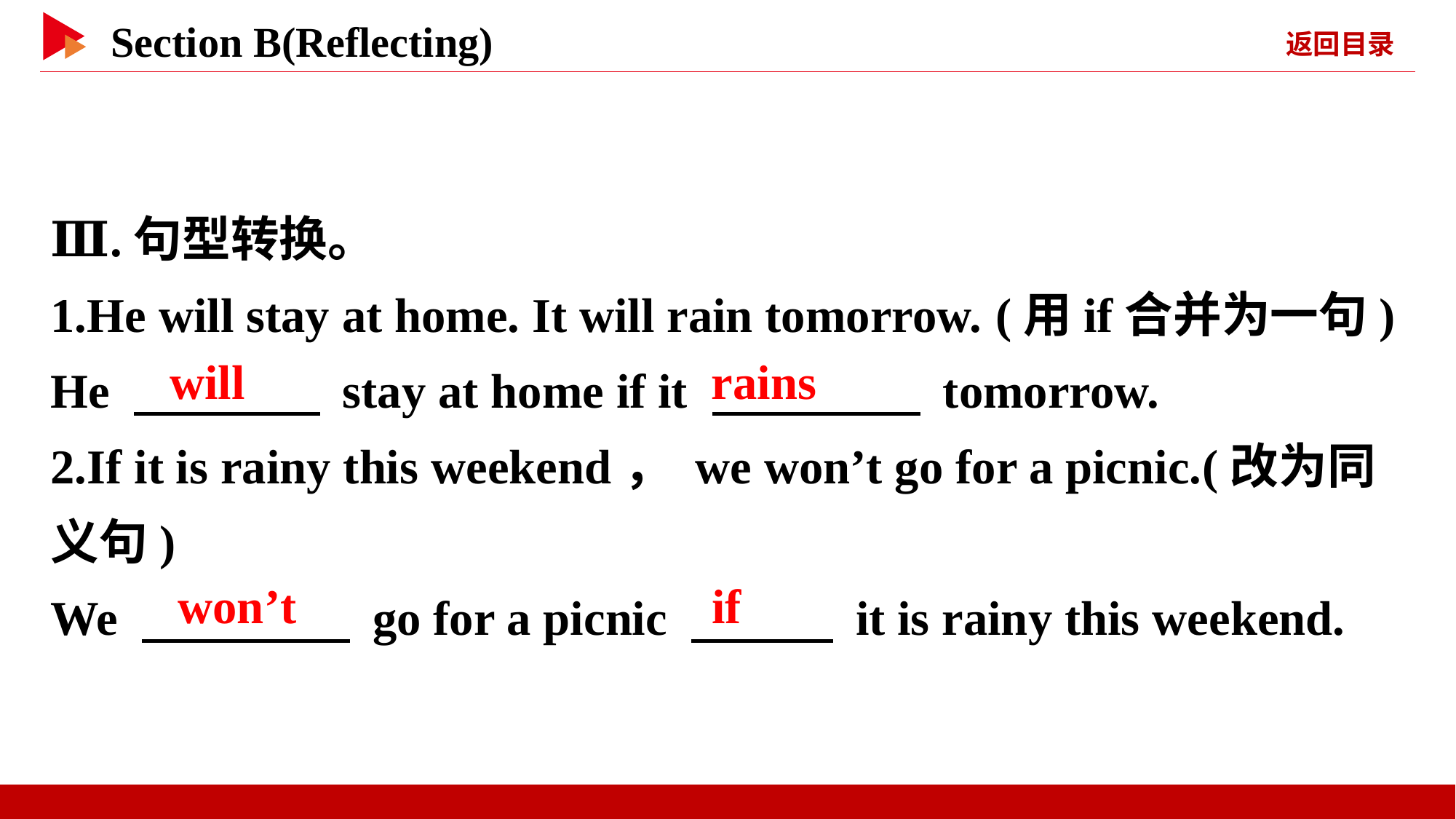

Ⅲ.句型转换。
1.He will stay at home. It will rain tomorrow. (用if合并为一句)
He 　        　 stay at home if it 　          　 tomorrow.
2.If it is rainy this weekend， we won’t go for a picnic.(改为同义句)
We 　          　 go for a picnic 　    　 it is rainy this weekend.
will
rains
won’t
if